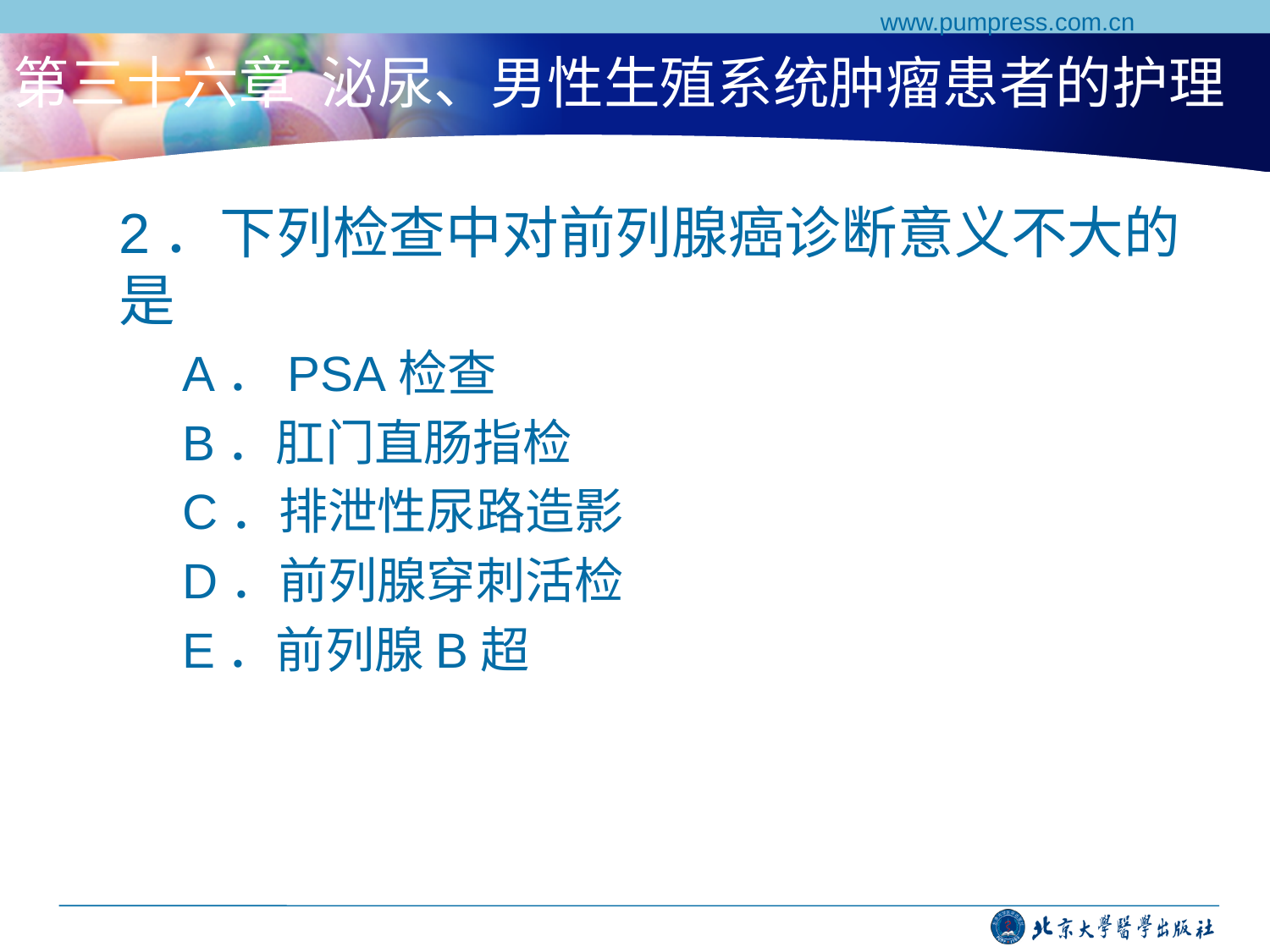

www.pumpress.com.cn
# 第三十六章  泌尿、男性生殖系统肿瘤患者的护理
2．下列检查中对前列腺癌诊断意义不大的是
A．PSA检查
B．肛门直肠指检
C．排泄性尿路造影
D．前列腺穿刺活检
E．前列腺B超